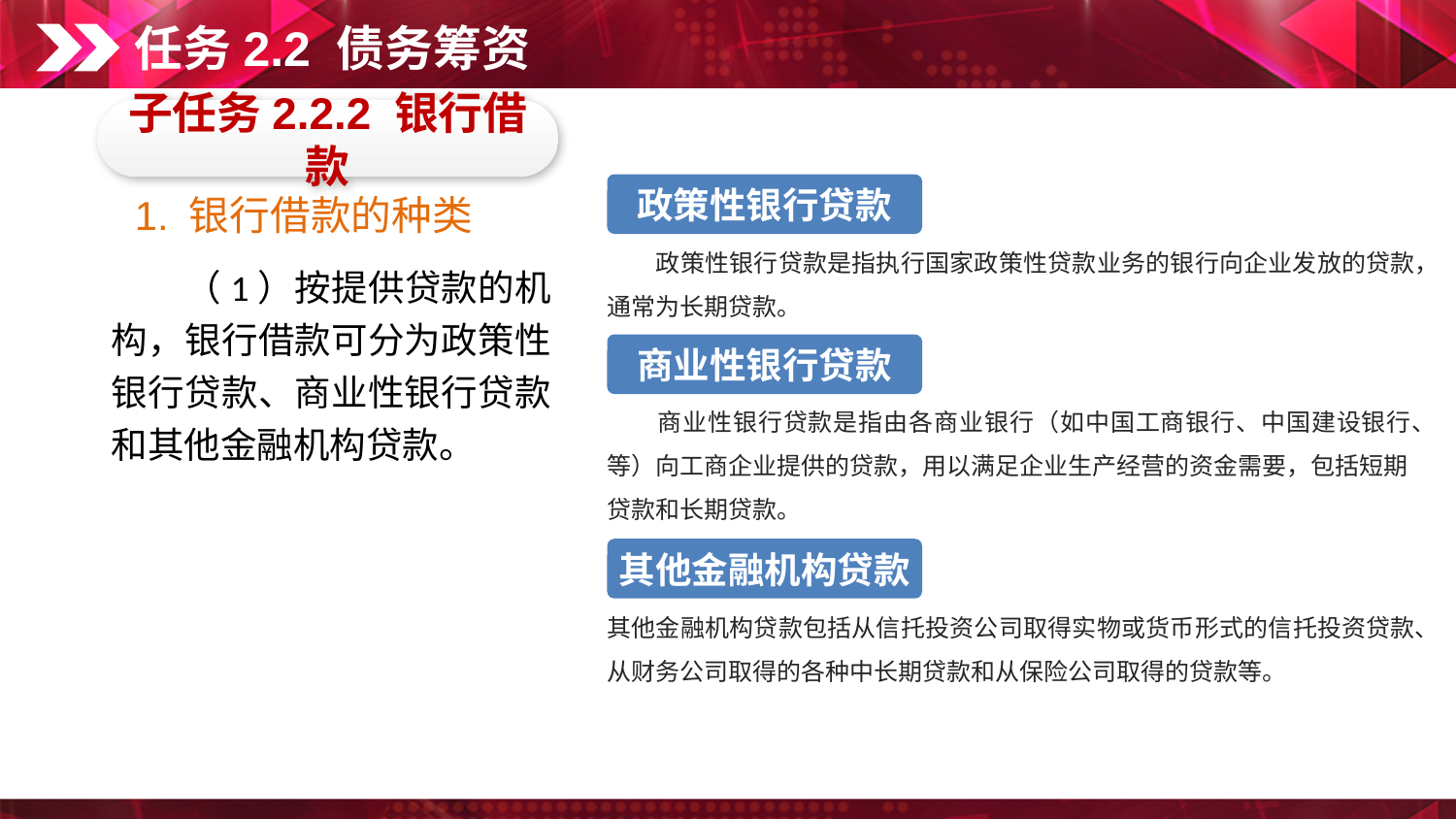

任务2.2 债务筹资

子任务2.2.2 银行借款
政策性银行贷款
1. 银行借款的种类
　　政策性银行贷款是指执行国家政策性贷款业务的银行向企业发放的贷款，通常为长期贷款。
　　（1）按提供贷款的机构，银行借款可分为政策性银行贷款、商业性银行贷款和其他金融机构贷款。
商业性银行贷款
　　商业性银行贷款是指由各商业银行（如中国工商银行、中国建设银行、等）向工商企业提供的贷款，用以满足企业生产经营的资金需要，包括短期
贷款和长期贷款。
其他金融机构贷款
其他金融机构贷款包括从信托投资公司取得实物或货币形式的信托投资贷款、从财务公司取得的各种中长期贷款和从保险公司取得的贷款等。